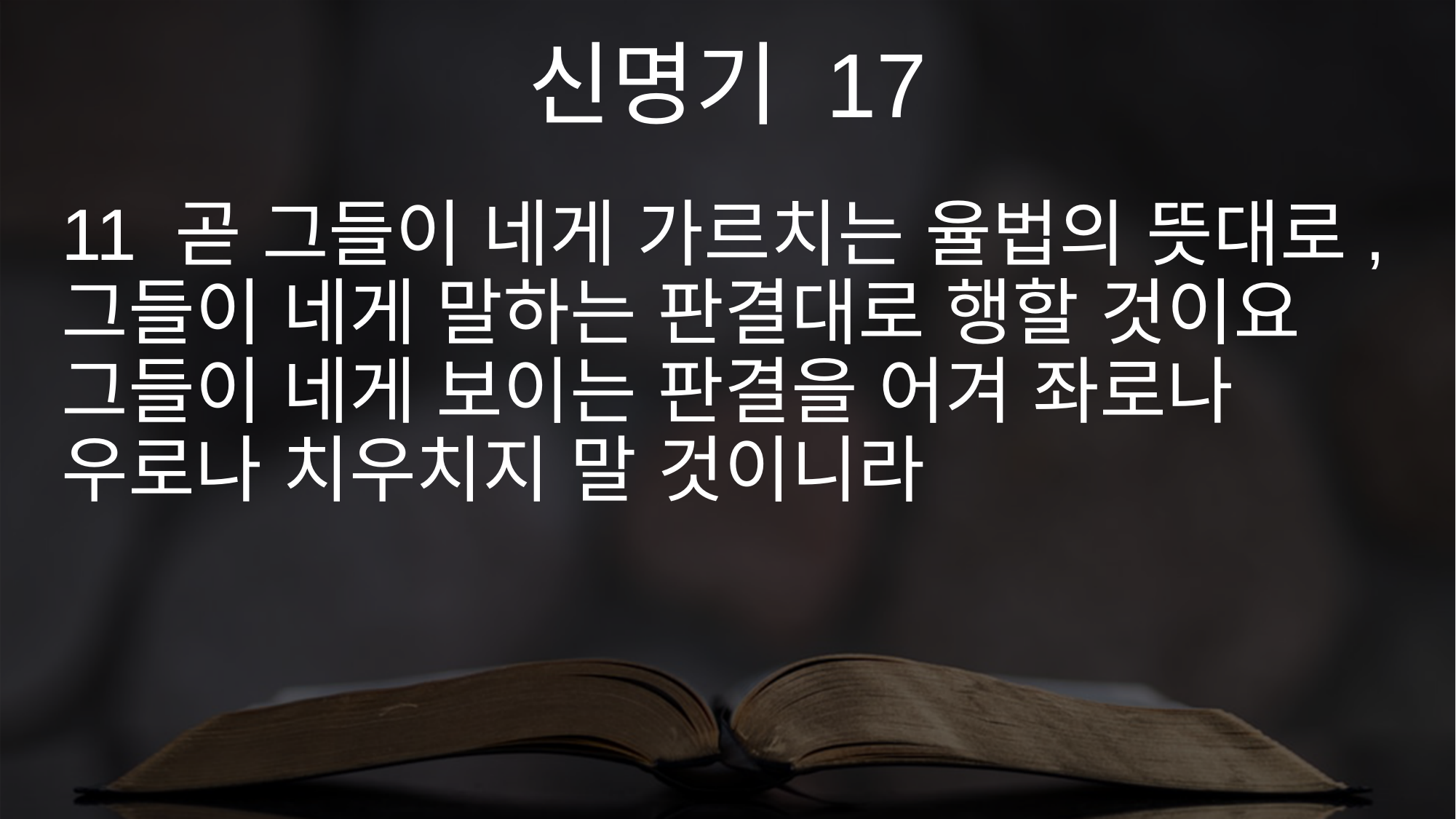

신명기 17
11 곧 그들이 네게 가르치는 율법의 뜻대로, 그들이 네게 말하는 판결대로 행할 것이요 그들이 네게 보이는 판결을 어겨 좌로나 우로나 치우치지 말 것이니라